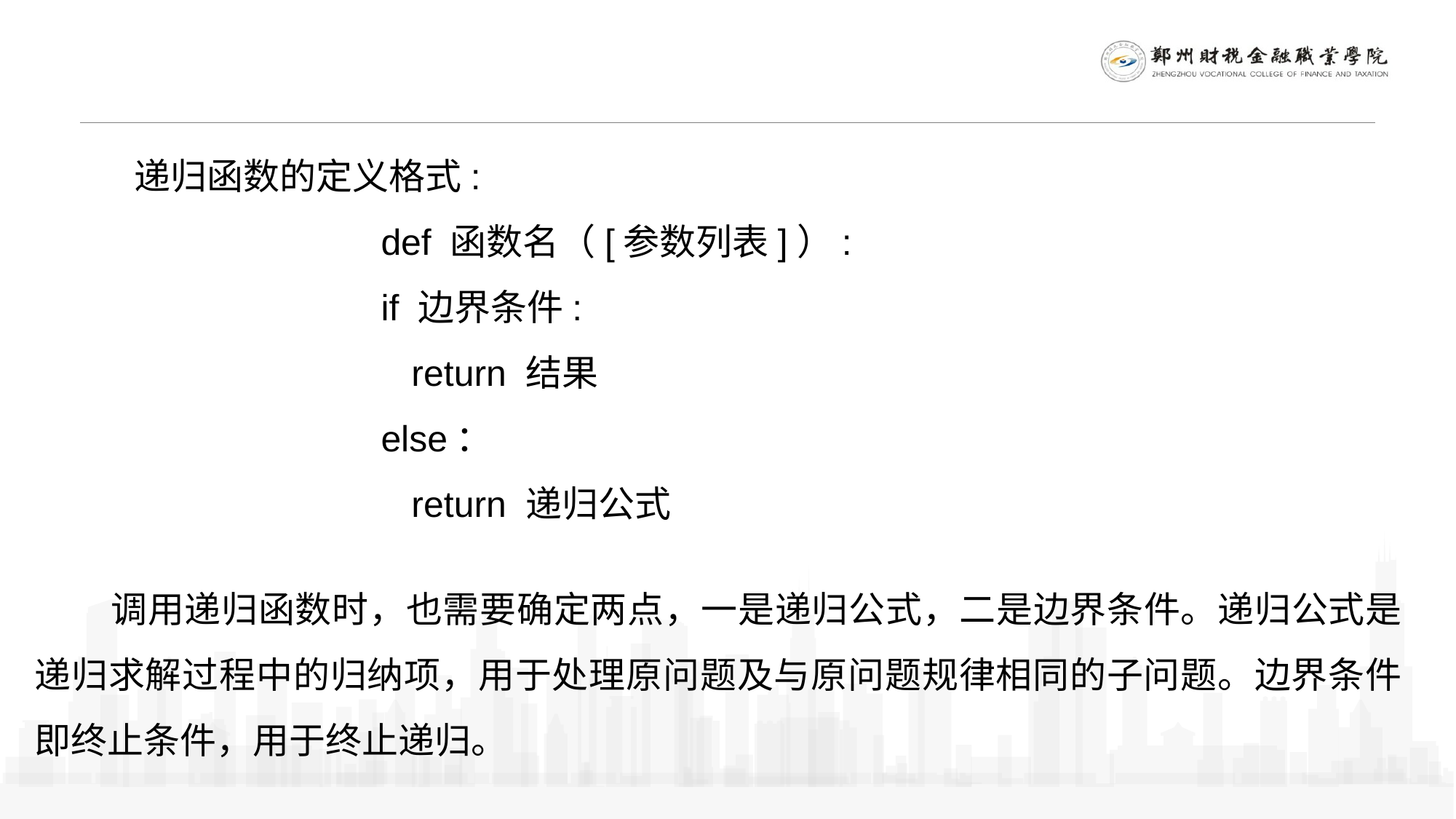

递归函数的定义格式:
                      def 函数名（[参数列表]）:
                      if 边界条件:
                         return 结果
                      else：
                         return 递归公式
    调用递归函数时，也需要确定两点，一是递归公式，二是边界条件。递归公式是递归求解过程中的归纳项，用于处理原问题及与原问题规律相同的子问题。边界条件即终止条件，用于终止递归。